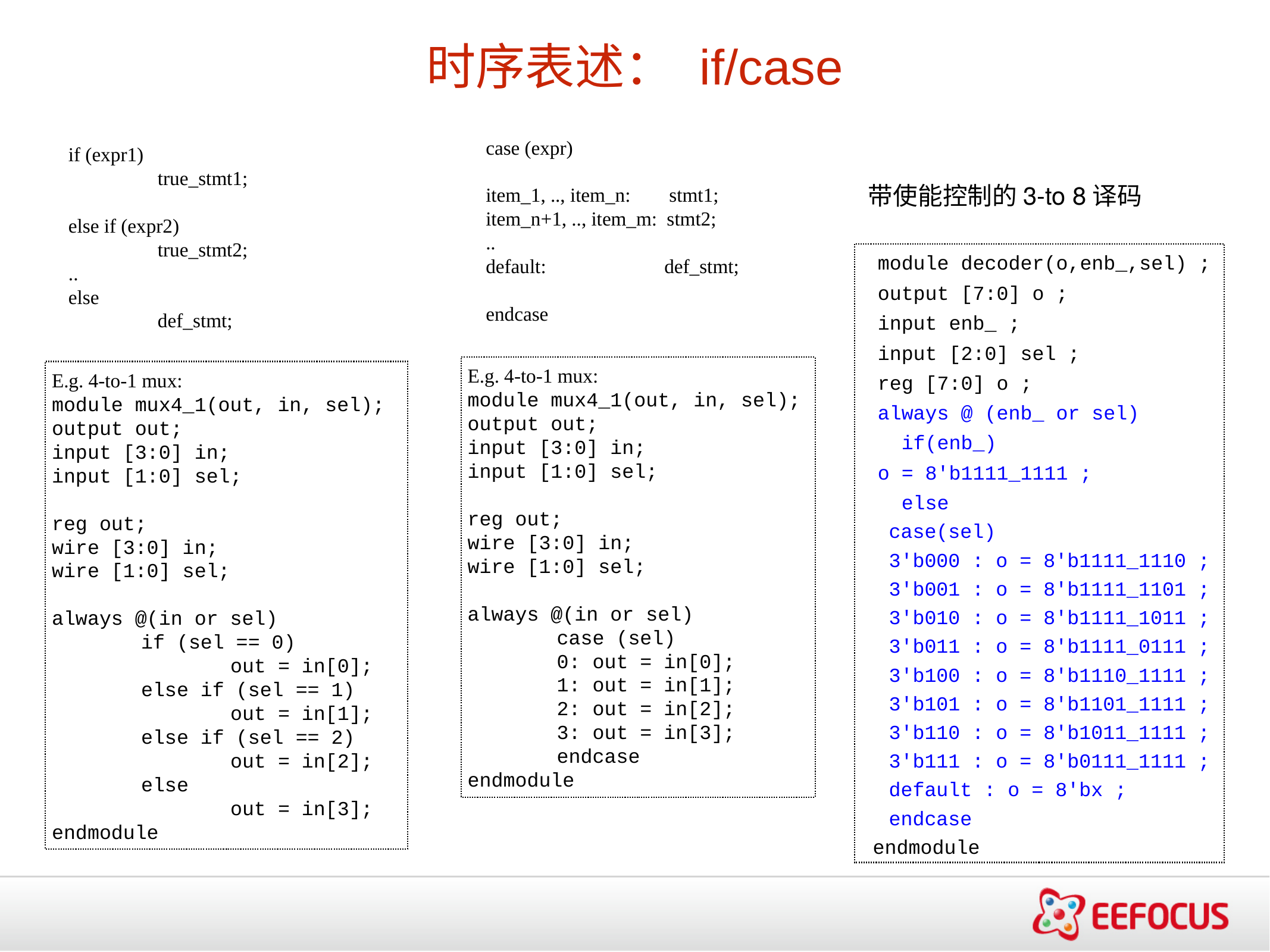

时序表述： if/case
case (expr)

item_1, .., item_n: 	 stmt1;
item_n+1, .., item_m:  stmt2;
..
default:		def_stmt;

endcase
if (expr1)
	true_stmt1;

else if (expr2)
	true_stmt2;
..
else
	def_stmt;

带使能控制的3-to 8译码
module decoder(o,enb_,sel) ;
output [7:0] o ;
input enb_ ;
input [2:0] sel ;
reg [7:0] o ;
always @ (enb_ or sel)
  if(enb_)
o = 8'b1111_1111 ;
  else
	case(sel)
	3'b000 : o = 8'b1111_1110 ;
	3'b001 : o = 8'b1111_1101 ;
	3'b010 : o = 8'b1111_1011 ;
	3'b011 : o = 8'b1111_0111 ;
	3'b100 : o = 8'b1110_1111 ;
	3'b101 : o = 8'b1101_1111 ;
	3'b110 : o = 8'b1011_1111 ;
	3'b111 : o = 8'b0111_1111 ;
	default : o = 8'bx ;
	endcase
 endmodule
E.g. 4-to-1 mux:
module mux4_1(out, in, sel);
output out;
input [3:0] in;
input [1:0] sel;

reg out;
wire [3:0] in;
wire [1:0] sel;

always @(in or sel)
	case (sel)
	0: out = in[0];
	1: out = in[1];
	2: out = in[2];
	3: out = in[3];
	endcase
endmodule
E.g. 4-to-1 mux:
module mux4_1(out, in, sel);
output out;
input [3:0] in;
input [1:0] sel;

reg out;
wire [3:0] in;
wire [1:0] sel;

always @(in or sel)
	if (sel == 0)
		out = in[0];
	else if (sel == 1)
		out = in[1];
	else if (sel == 2)
		out = in[2];
	else
		out = in[3];
endmodule